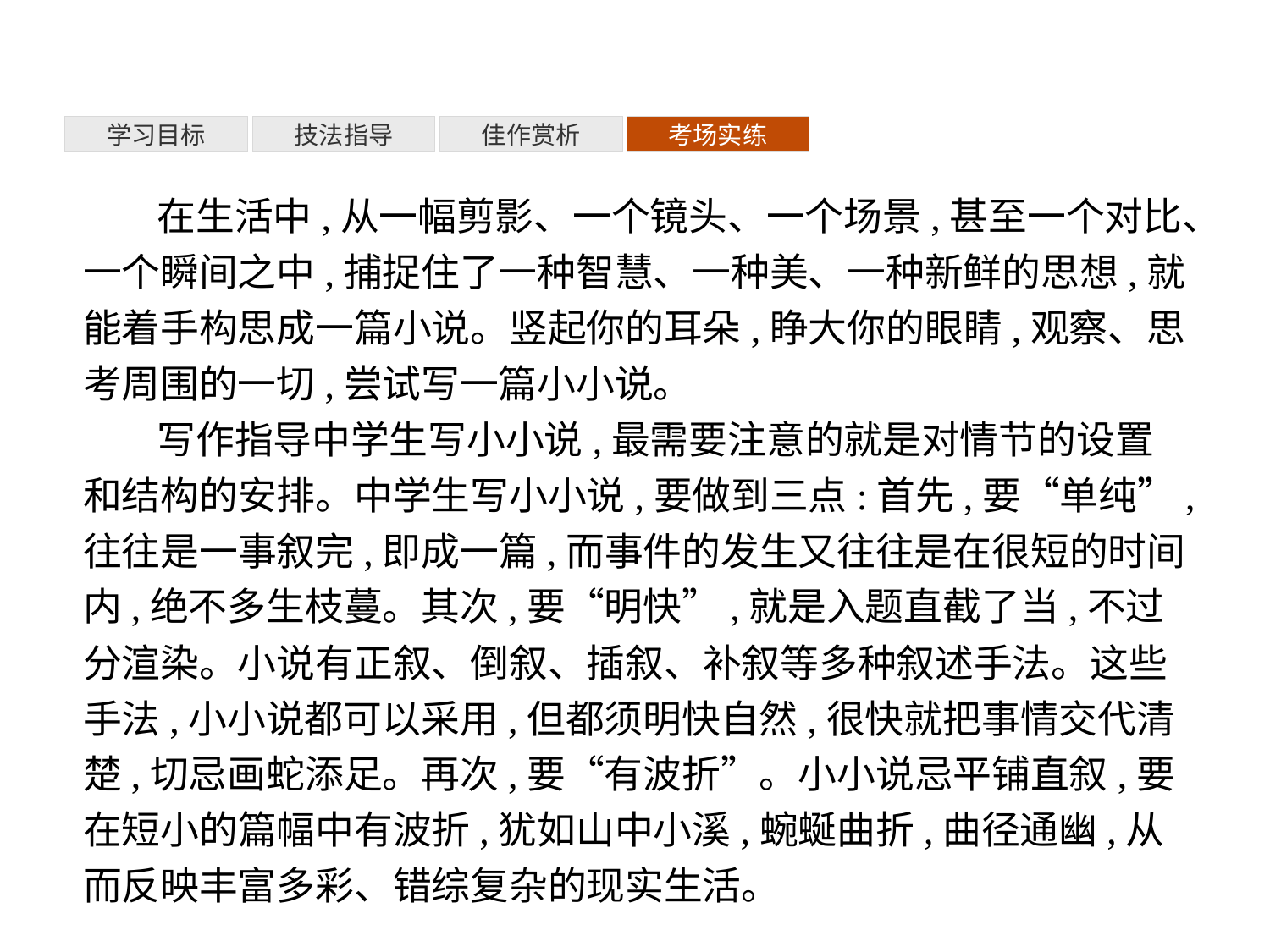

考场实练
佳作赏析
技法指导
学习目标
在生活中,从一幅剪影、一个镜头、一个场景,甚至一个对比、一个瞬间之中,捕捉住了一种智慧、一种美、一种新鲜的思想,就能着手构思成一篇小说。竖起你的耳朵,睁大你的眼睛,观察、思考周围的一切,尝试写一篇小小说。
写作指导中学生写小小说,最需要注意的就是对情节的设置和结构的安排。中学生写小小说,要做到三点:首先,要“单纯”,往往是一事叙完,即成一篇,而事件的发生又往往是在很短的时间内,绝不多生枝蔓。其次,要“明快”,就是入题直截了当,不过分渲染。小说有正叙、倒叙、插叙、补叙等多种叙述手法。这些手法,小小说都可以采用,但都须明快自然,很快就把事情交代清楚,切忌画蛇添足。再次,要“有波折”。小小说忌平铺直叙,要在短小的篇幅中有波折,犹如山中小溪,蜿蜒曲折,曲径通幽,从而反映丰富多彩、错综复杂的现实生活。